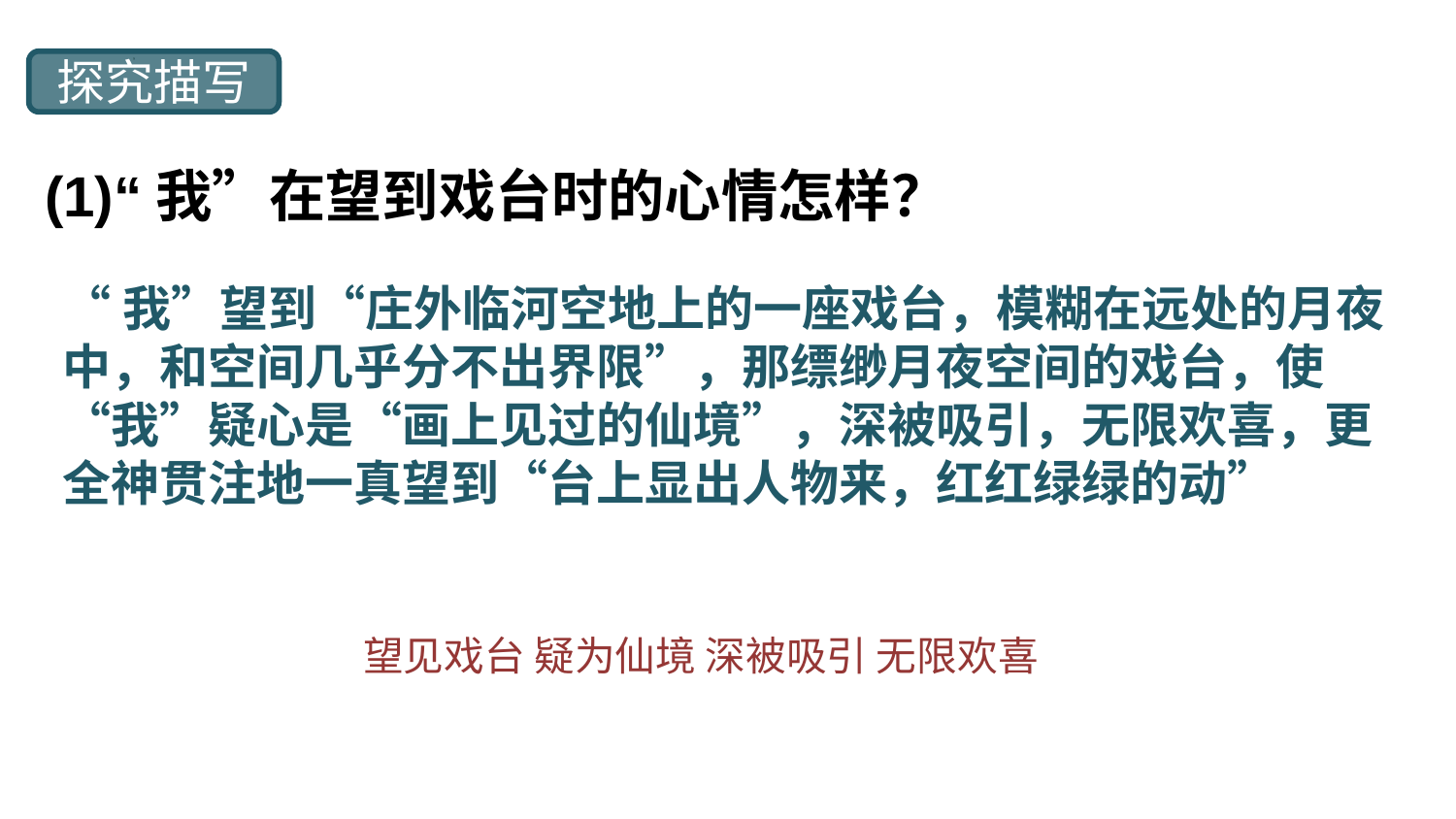

探究描写
 (1)“我”在望到戏台时的心情怎样？
“我”望到“庄外临河空地上的一座戏台，模糊在远处的月夜中，和空间几乎分不出界限”，那缥缈月夜空间的戏台，使“我”疑心是“画上见过的仙境”，深被吸引，无限欢喜，更全神贯注地一真望到“台上显出人物来，红红绿绿的动”
望见戏台 疑为仙境 深被吸引 无限欢喜